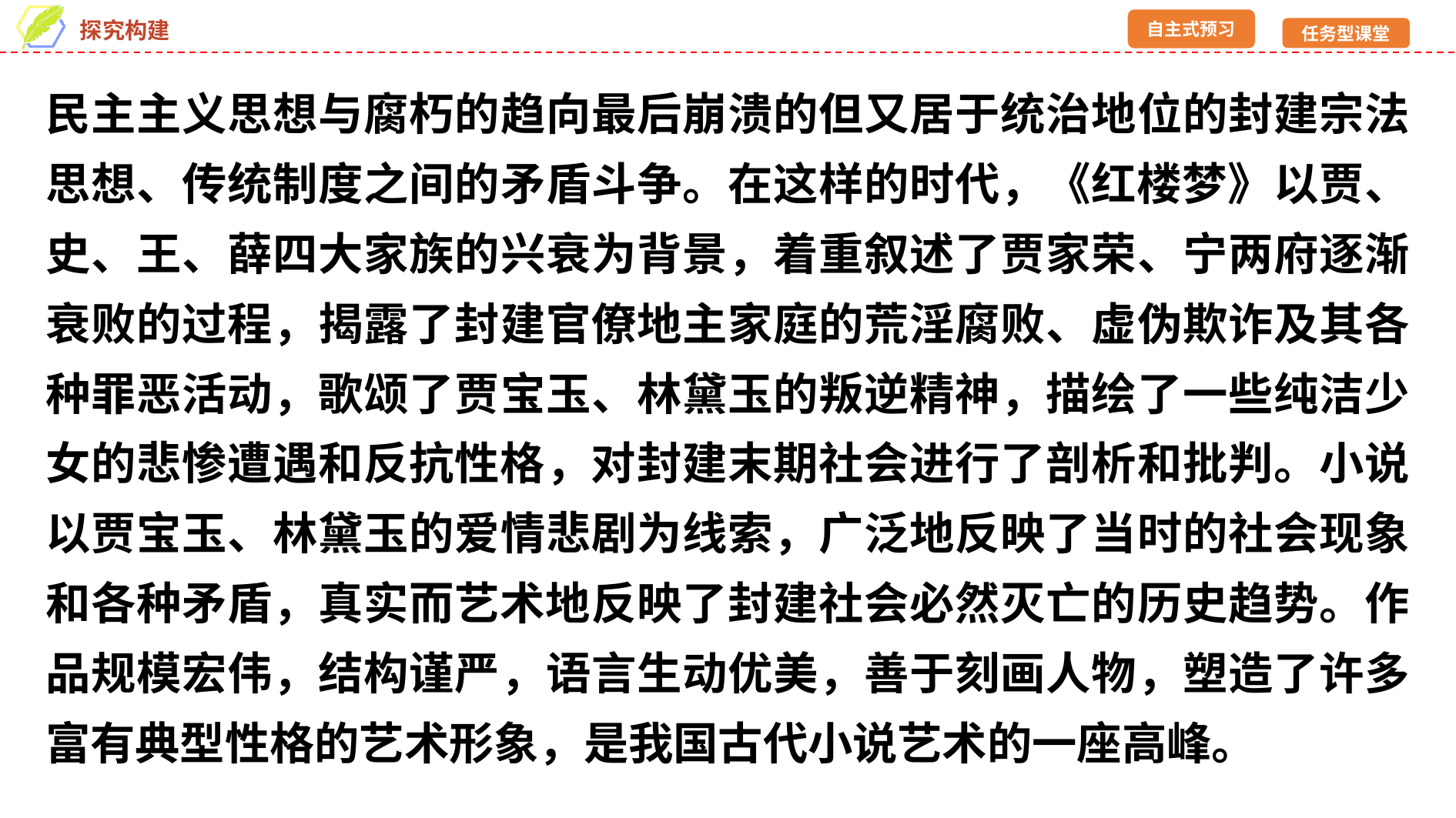

民主主义思想与腐朽的趋向最后崩溃的但又居于统治地位的封建宗法思想、传统制度之间的矛盾斗争。在这样的时代，《红楼梦》以贾、史、王、薛四大家族的兴衰为背景，着重叙述了贾家荣、宁两府逐渐衰败的过程，揭露了封建官僚地主家庭的荒淫腐败、虚伪欺诈及其各种罪恶活动，歌颂了贾宝玉、林黛玉的叛逆精神，描绘了一些纯洁少女的悲惨遭遇和反抗性格，对封建末期社会进行了剖析和批判。小说以贾宝玉、林黛玉的爱情悲剧为线索，广泛地反映了当时的社会现象和各种矛盾，真实而艺术地反映了封建社会必然灭亡的历史趋势。作品规模宏伟，结构谨严，语言生动优美，善于刻画人物，塑造了许多富有典型性格的艺术形象，是我国古代小说艺术的一座高峰。